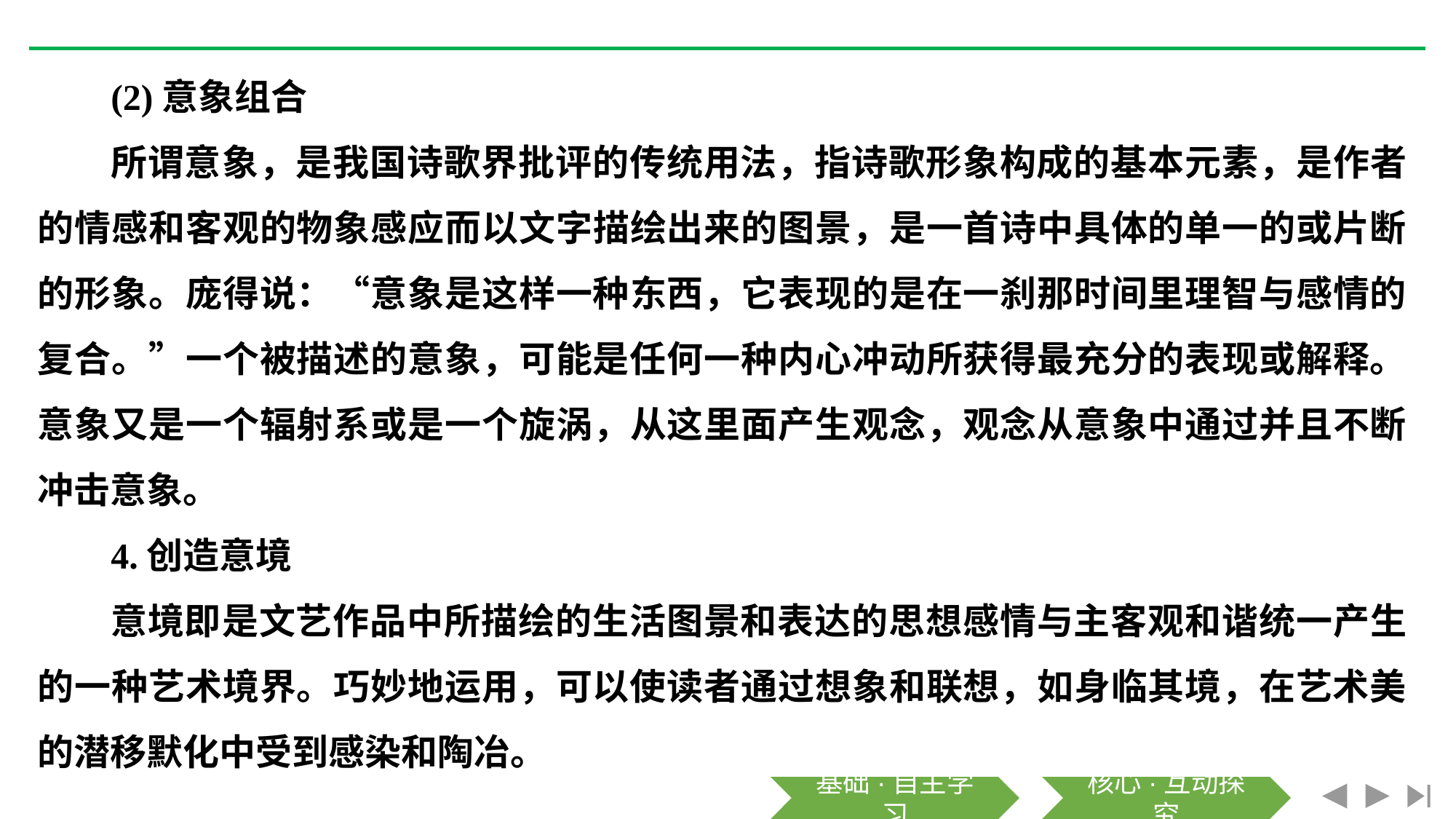

(2)意象组合
所谓意象，是我国诗歌界批评的传统用法，指诗歌形象构成的基本元素，是作者的情感和客观的物象感应而以文字描绘出来的图景，是一首诗中具体的单一的或片断的形象。庞得说：“意象是这样一种东西，它表现的是在一刹那时间里理智与感情的复合。”一个被描述的意象，可能是任何一种内心冲动所获得最充分的表现或解释。意象又是一个辐射系或是一个旋涡，从这里面产生观念，观念从意象中通过并且不断冲击意象。
4.创造意境
意境即是文艺作品中所描绘的生活图景和表达的思想感情与主客观和谐统一产生的一种艺术境界。巧妙地运用，可以使读者通过想象和联想，如身临其境，在艺术美的潜移默化中受到感染和陶冶。